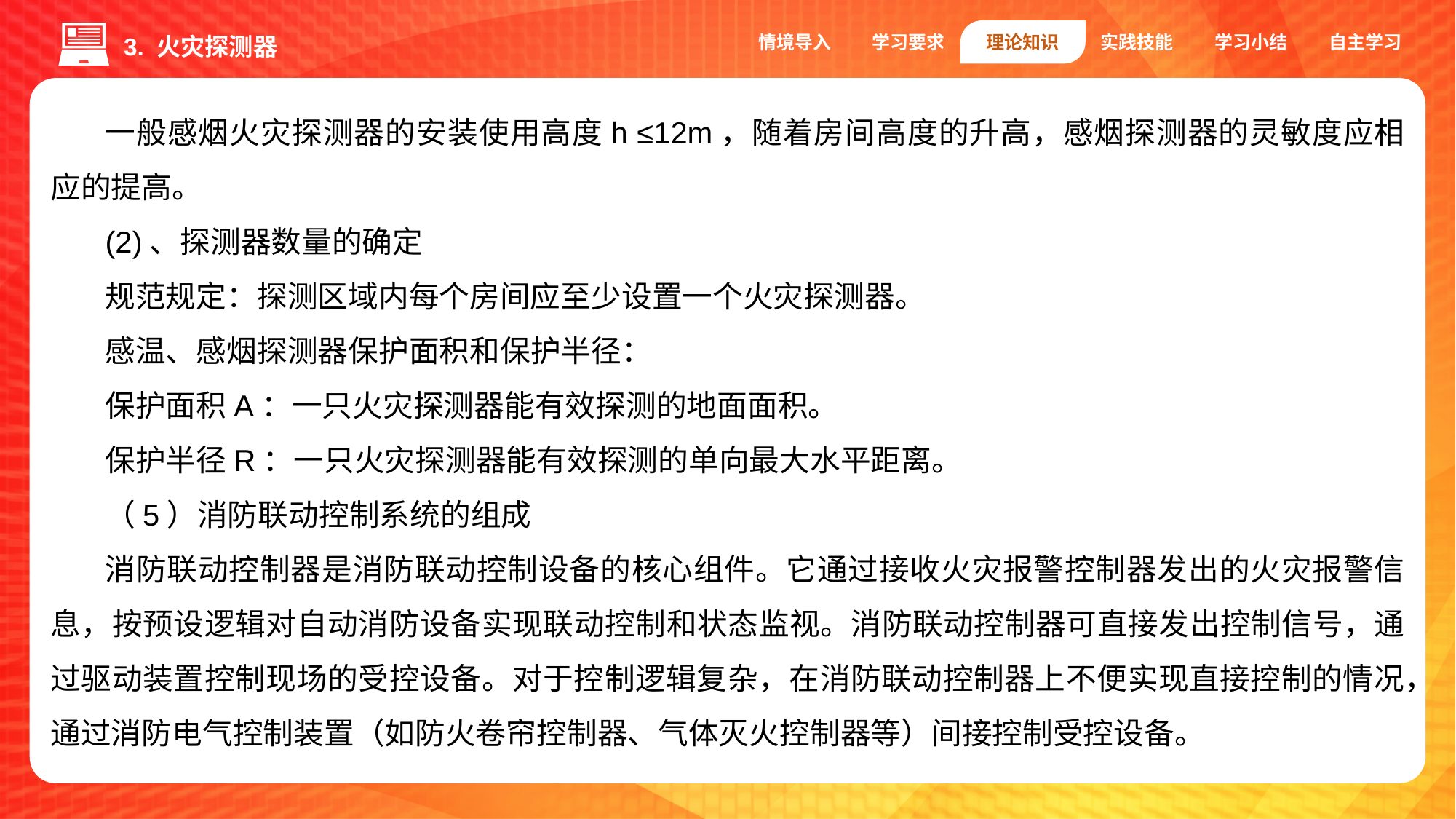

情境导入
学习要求
理论知识
实践技能
学习小结
自主学习

3. 火灾探测器
一般感烟火灾探测器的安装使用高度h ≤12m，随着房间高度的升高，感烟探测器的灵敏度应相应的提高。
(2)、探测器数量的确定
规范规定：探测区域内每个房间应至少设置一个火灾探测器。
感温、感烟探测器保护面积和保护半径：
保护面积A：一只火灾探测器能有效探测的地面面积。
保护半径R：一只火灾探测器能有效探测的单向最大水平距离。
（5）消防联动控制系统的组成
消防联动控制器是消防联动控制设备的核心组件。它通过接收火灾报警控制器发出的火灾报警信息，按预设逻辑对自动消防设备实现联动控制和状态监视。消防联动控制器可直接发出控制信号，通过驱动装置控制现场的受控设备。对于控制逻辑复杂，在消防联动控制器上不便实现直接控制的情况，通过消防电气控制装置（如防火卷帘控制器、气体灭火控制器等）间接控制受控设备。